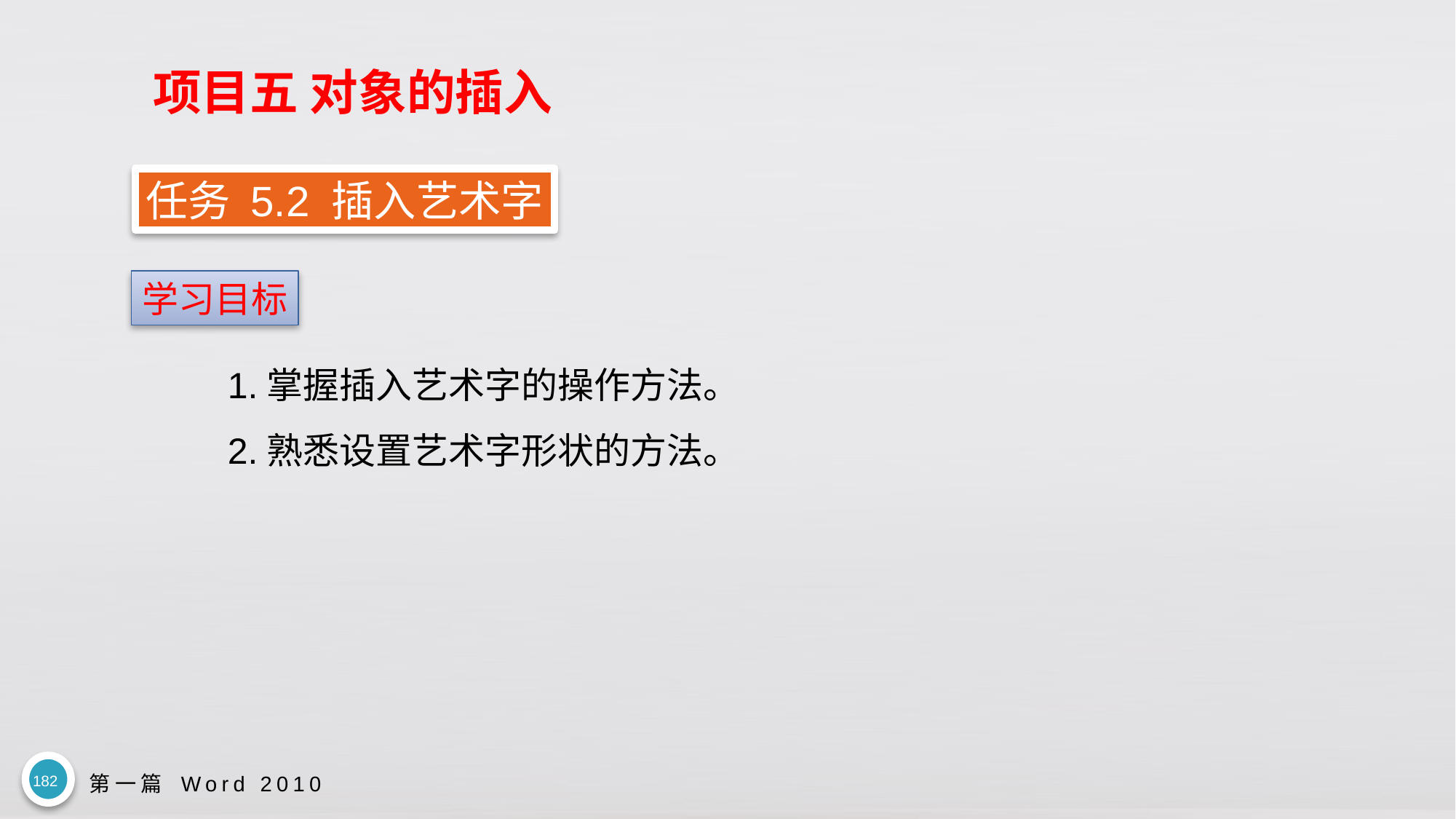

# 项目五 对象的插入
任务 5.2 插入艺术字
学习目标
1.掌握插入艺术字的操作方法。
2.熟悉设置艺术字形状的方法。
182